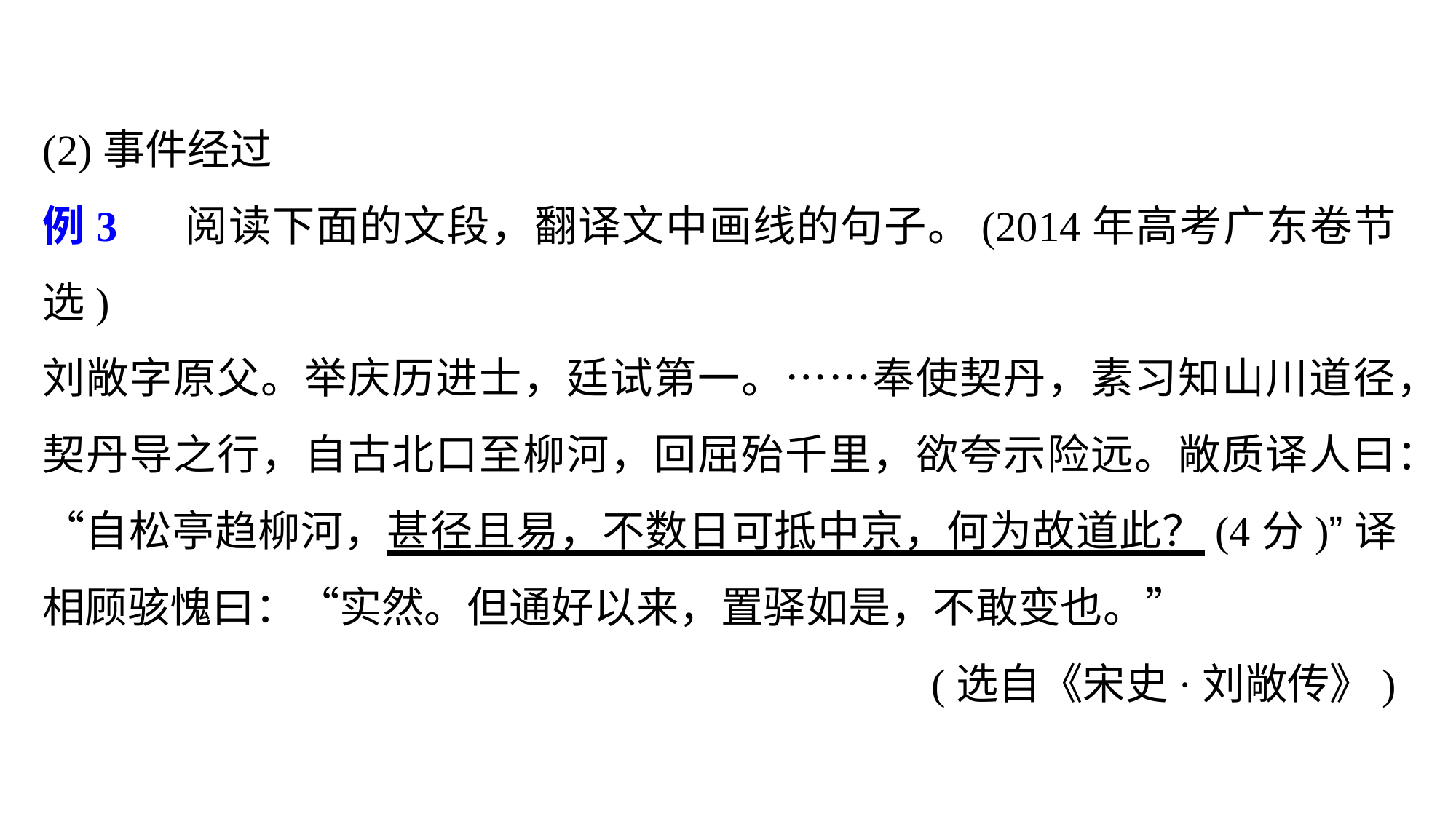

(2)事件经过
例3 　阅读下面的文段，翻译文中画线的句子。(2014年高考广东卷节选)
刘敞字原父。举庆历进士，廷试第一。……奉使契丹，素习知山川道径，契丹导之行，自古北口至柳河，回屈殆千里，欲夸示险远。敞质译人曰：“自松亭趋柳河，甚径且易，不数日可抵中京，何为故道此？(4分)”译相顾骇愧曰：“实然。但通好以来，置驿如是，不敢变也。”
(选自《宋史·刘敞传》)